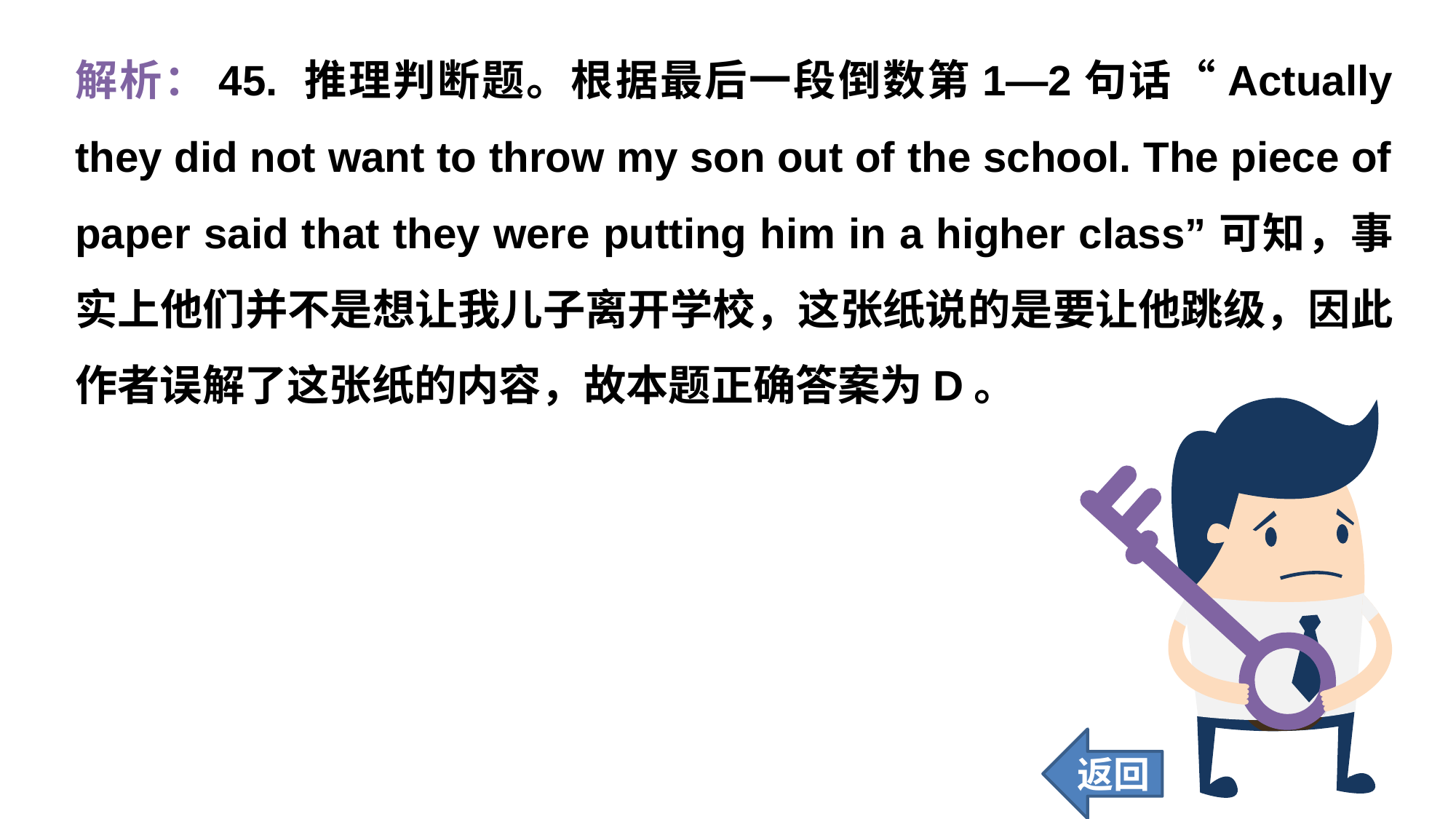

解析：45. 推理判断题。根据最后一段倒数第1—2句话“Actually they did not want to throw my son out of the school. The piece of paper said that they were putting him in a higher class”可知，事实上他们并不是想让我儿子离开学校，这张纸说的是要让他跳级，因此作者误解了这张纸的内容，故本题正确答案为D。

返回
420